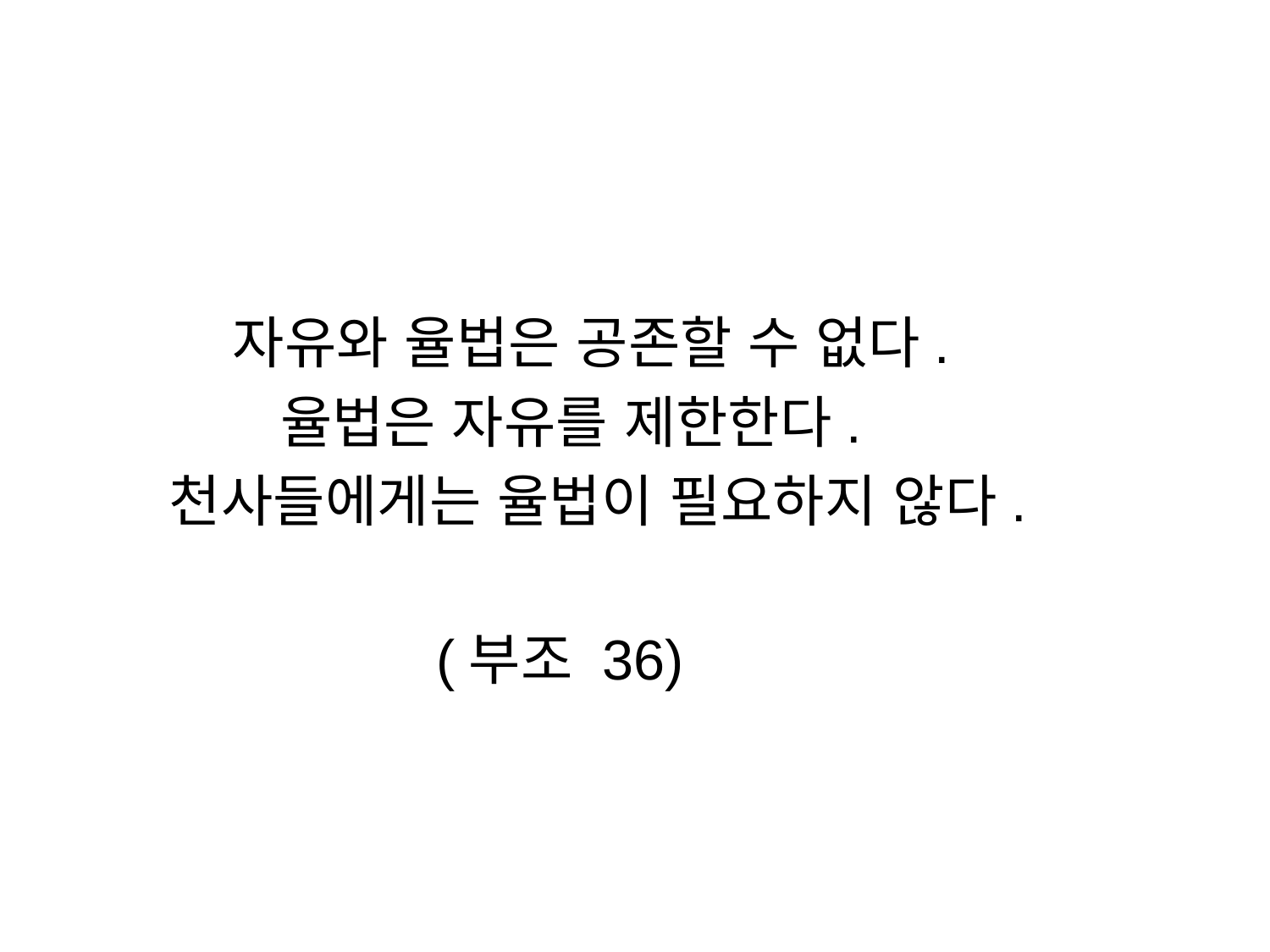

#

         자유와 율법은 공존할 수 없다.
            율법은 자유를 제한한다.
     천사들에게는 율법이 필요하지 않다.

                       (부조 36)